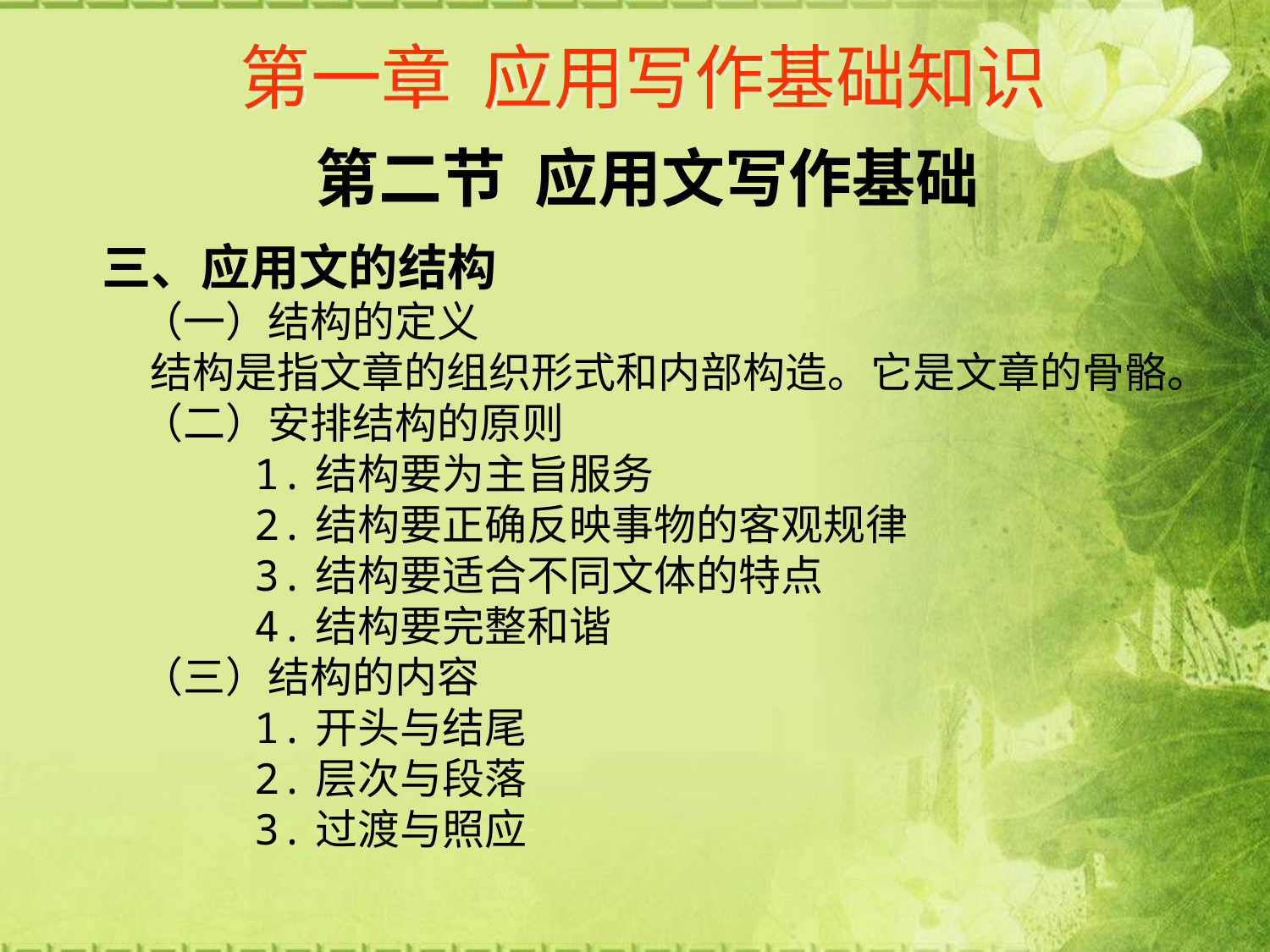

# 第一章  应用写作基础知识
第二节  应用文写作基础
三、应用文的结构
   （一）结构的定义
    结构是指文章的组织形式和内部构造。它是文章的骨骼。
   （二）安排结构的原则
      1.结构要为主旨服务
      2.结构要正确反映事物的客观规律
      3.结构要适合不同文体的特点
      4.结构要完整和谐
   （三）结构的内容
      1.开头与结尾
      2.层次与段落
      3.过渡与照应